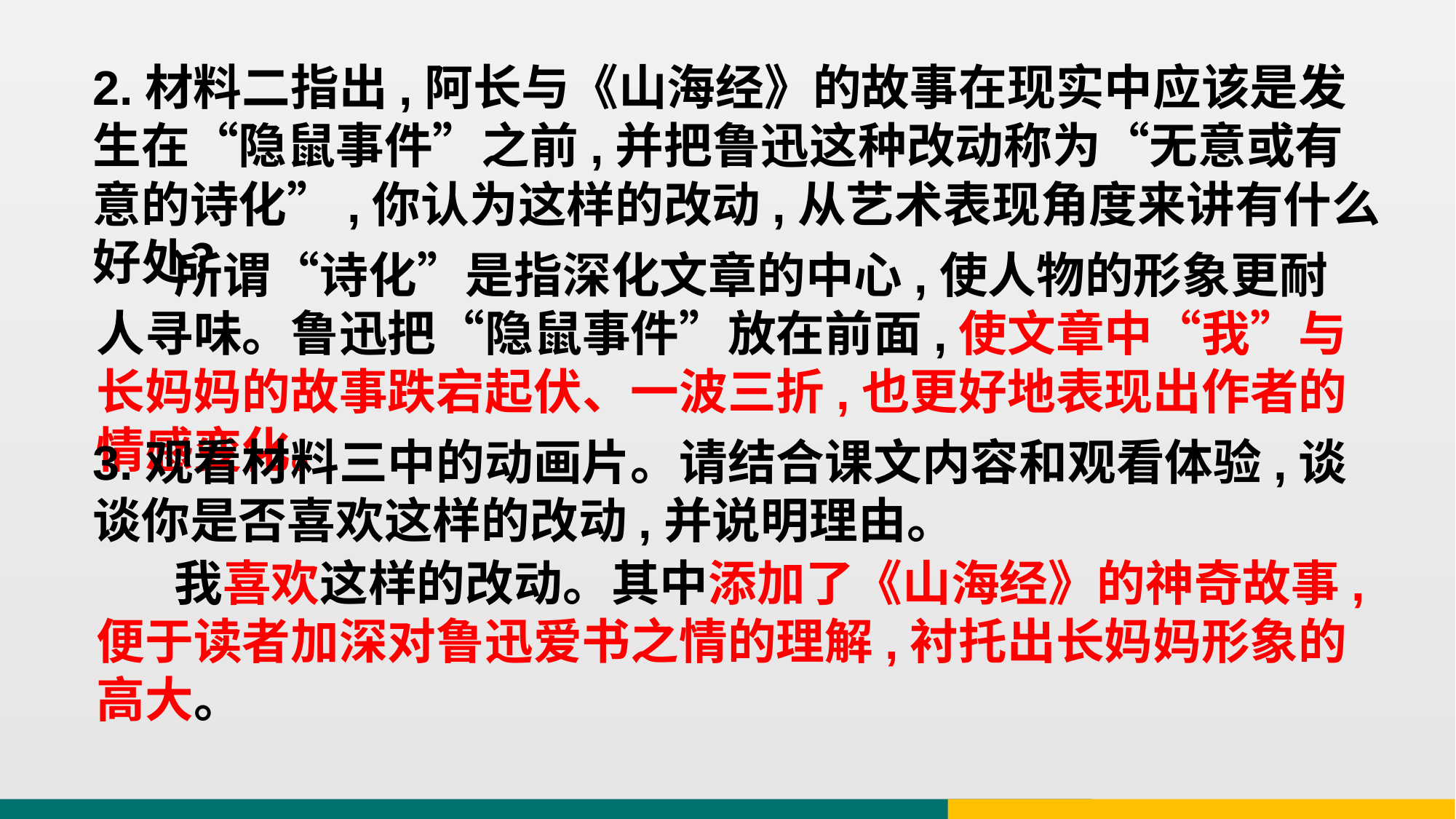

2.材料二指出,阿长与《山海经》的故事在现实中应该是发生在“隐鼠事件”之前,并把鲁迅这种改动称为“无意或有意的诗化”,你认为这样的改动,从艺术表现角度来讲有什么好处？
       所谓“诗化”是指深化文章的中心,使人物的形象更耐人寻味。鲁迅把“隐鼠事件”放在前面,使文章中“我”与长妈妈的故事跌宕起伏、一波三折,也更好地表现出作者的情感变化。
3.观看材料三中的动画片。请结合课文内容和观看体验,谈谈你是否喜欢这样的改动,并说明理由。
       我喜欢这样的改动。其中添加了《山海经》的神奇故事,便于读者加深对鲁迅爱书之情的理解,衬托出长妈妈形象的高大。